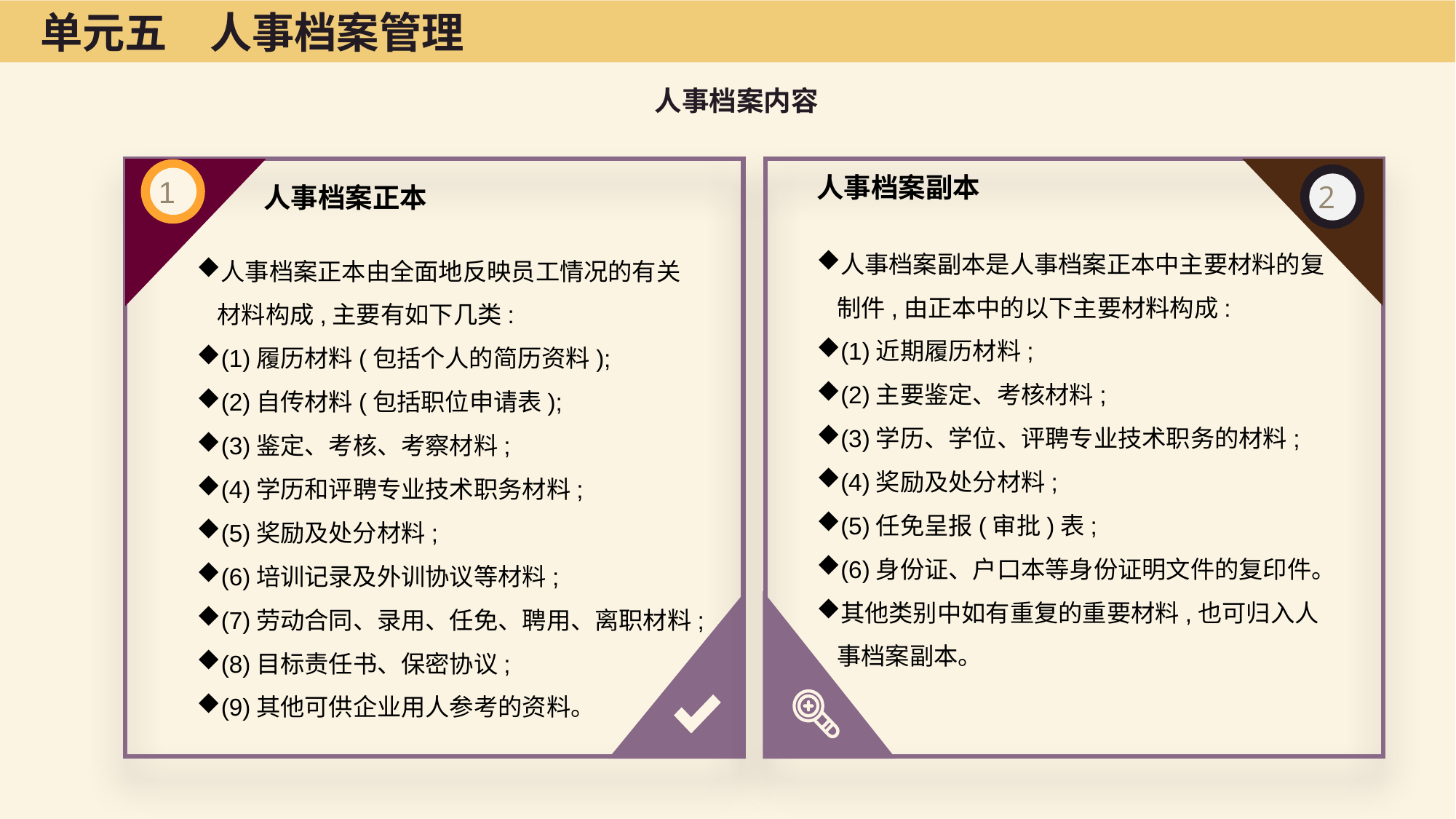

单元五　人事档案管理
人事档案内容

人事档案正本

人事档案副本

人事档案副本是人事档案正本中主要材料的复制件,由正本中的以下主要材料构成:
(1)近期履历材料;
(2)主要鉴定、考核材料;
(3)学历、学位、评聘专业技术职务的材料;
(4)奖励及处分材料;
(5)任免呈报(审批)表;
(6)身份证、户口本等身份证明文件的复印件。
其他类别中如有重复的重要材料,也可归入人事档案副本。
人事档案正本由全面地反映员工情况的有关材料构成,主要有如下几类:
(1)履历材料(包括个人的简历资料);
(2)自传材料(包括职位申请表);
(3)鉴定、考核、考察材料;
(4)学历和评聘专业技术职务材料;
(5)奖励及处分材料;
(6)培训记录及外训协议等材料;
(7)劳动合同、录用、任免、聘用、离职材料;
(8)目标责任书、保密协议;
(9)其他可供企业用人参考的资料。

1

2